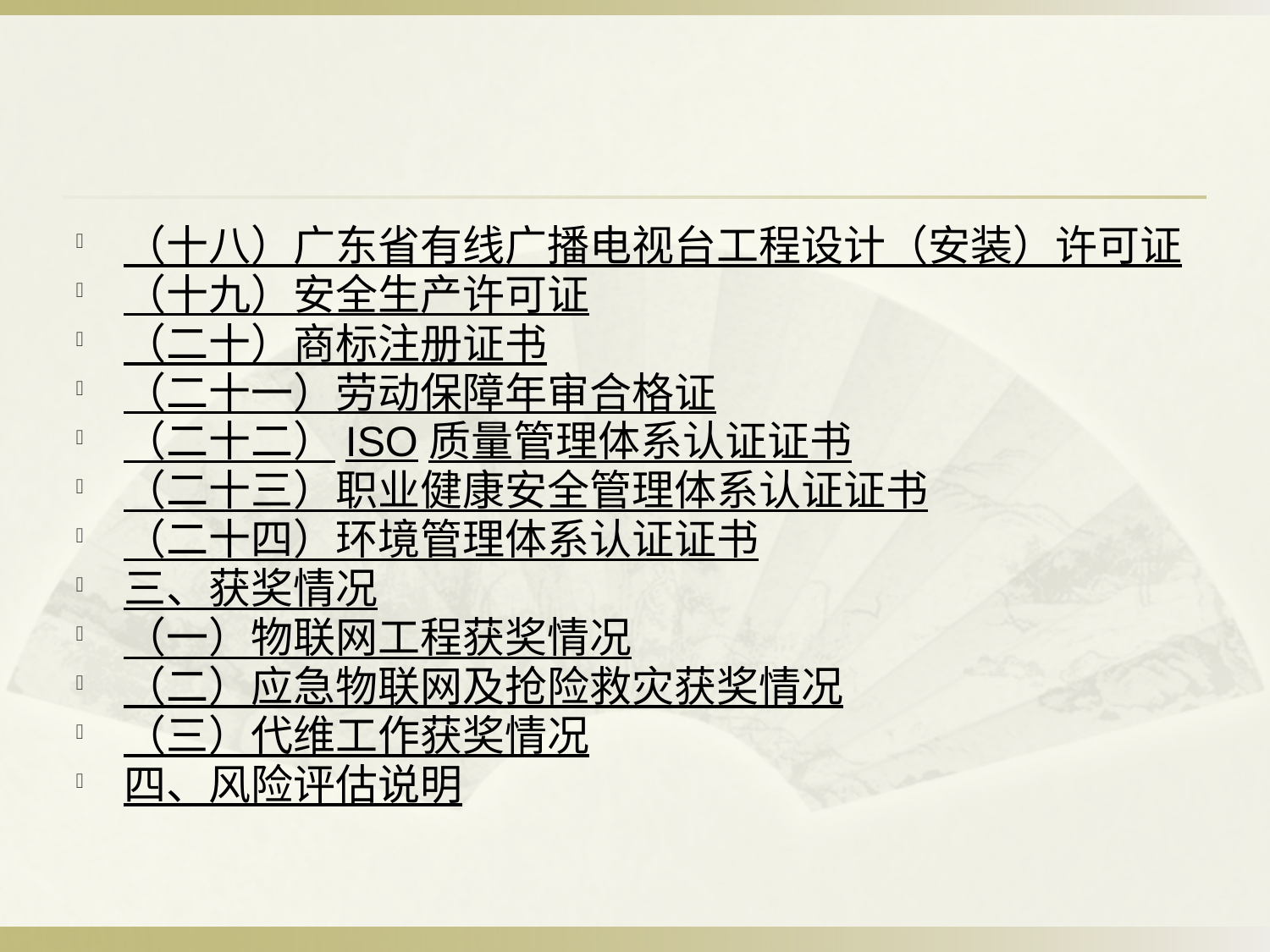

#
（十八）广东省有线广播电视台工程设计（安装）许可证
（十九）安全生产许可证
（二十）商标注册证书
（二十一）劳动保障年审合格证
（二十二）ISO质量管理体系认证证书
（二十三）职业健康安全管理体系认证证书
（二十四）环境管理体系认证证书
三、获奖情况
（一）物联网工程获奖情况
（二）应急物联网及抢险救灾获奖情况
（三）代维工作获奖情况
四、风险评估说明